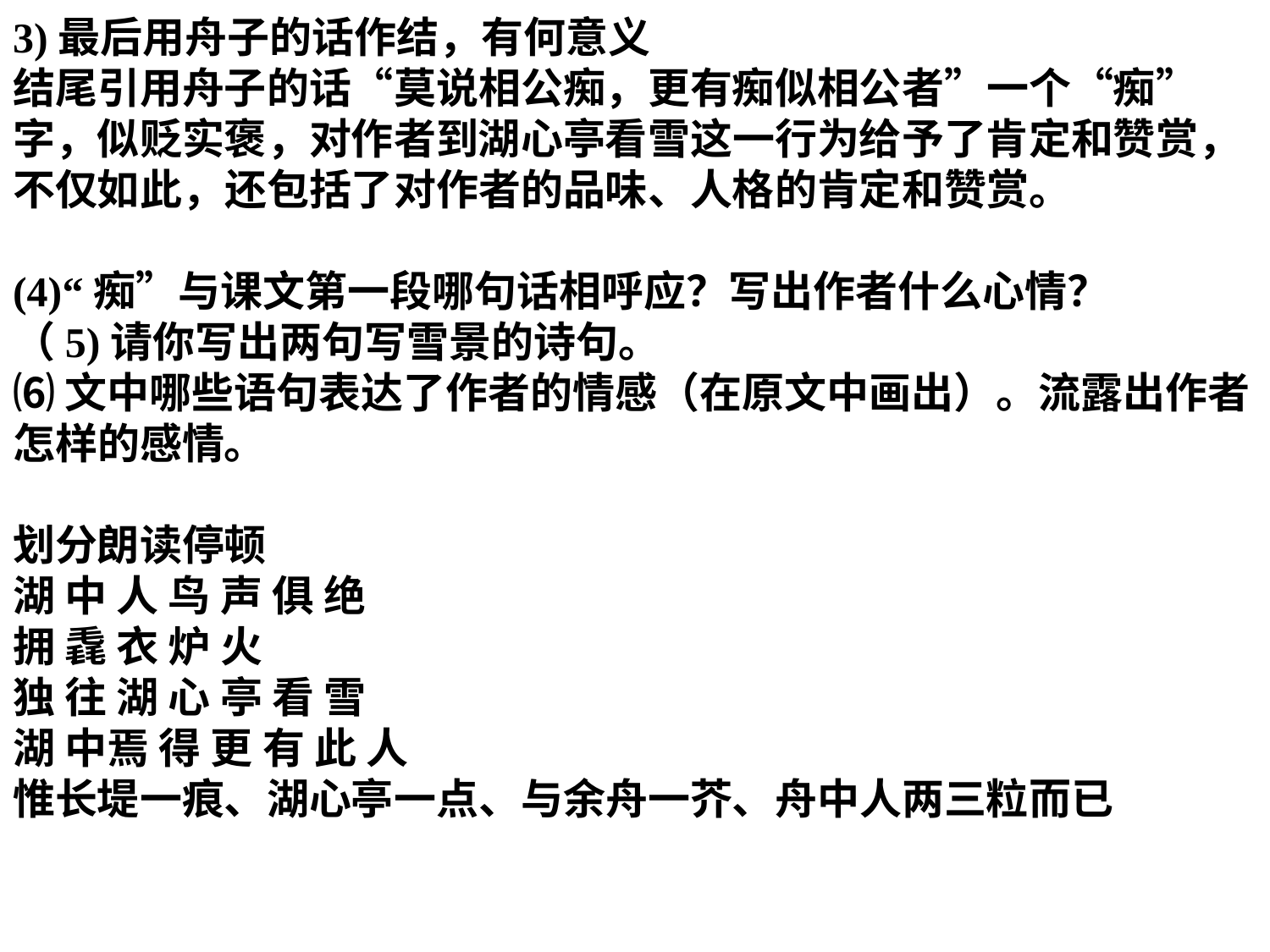

3)最后用舟子的话作结，有何意义
结尾引用舟子的话“莫说相公痴，更有痴似相公者”一个“痴”字，似贬实褒，对作者到湖心亭看雪这一行为给予了肯定和赞赏，不仅如此，还包括了对作者的品味、人格的肯定和赞赏。

(4)“痴”与课文第一段哪句话相呼应？写出作者什么心情？
（5)请你写出两句写雪景的诗句。
⑹文中哪些语句表达了作者的情感（在原文中画出）。流露出作者怎样的感情。

划分朗读停顿
湖 中 人 鸟 声 俱 绝
拥 毳 衣 炉 火
独 往 湖 心 亭 看 雪
湖 中焉 得 更 有 此 人
惟长堤一痕、湖心亭一点、与余舟一芥、舟中人两三粒而已